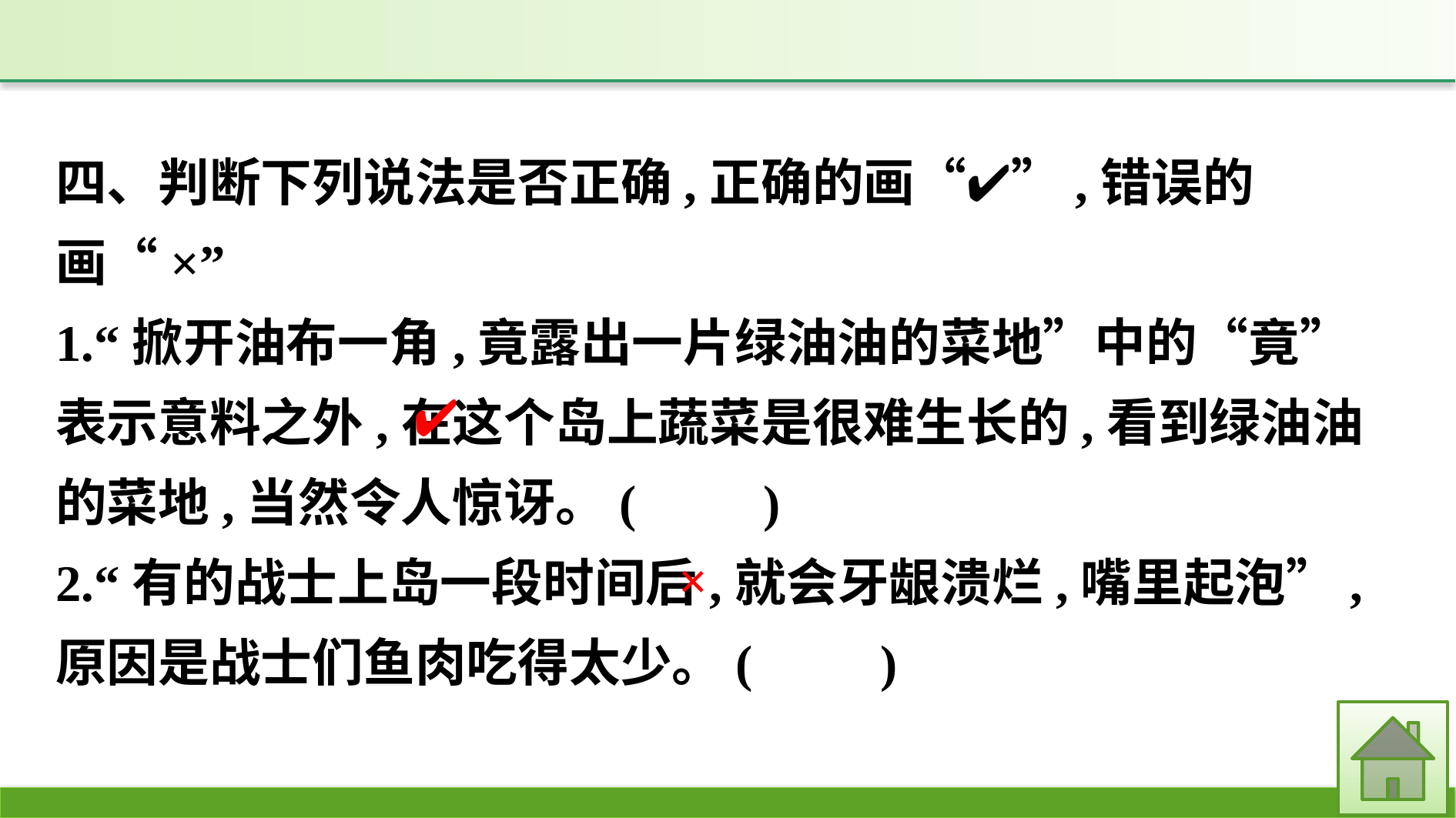

四、判断下列说法是否正确,正确的画“✔”,错误的画“×”
1.“掀开油布一角,竟露出一片绿油油的菜地”中的“竟”表示意料之外,在这个岛上蔬菜是很难生长的,看到绿油油的菜地,当然令人惊讶。(　　)
2.“有的战士上岛一段时间后,就会牙龈溃烂,嘴里起泡”,原因是战士们鱼肉吃得太少。(　　)
✔
×